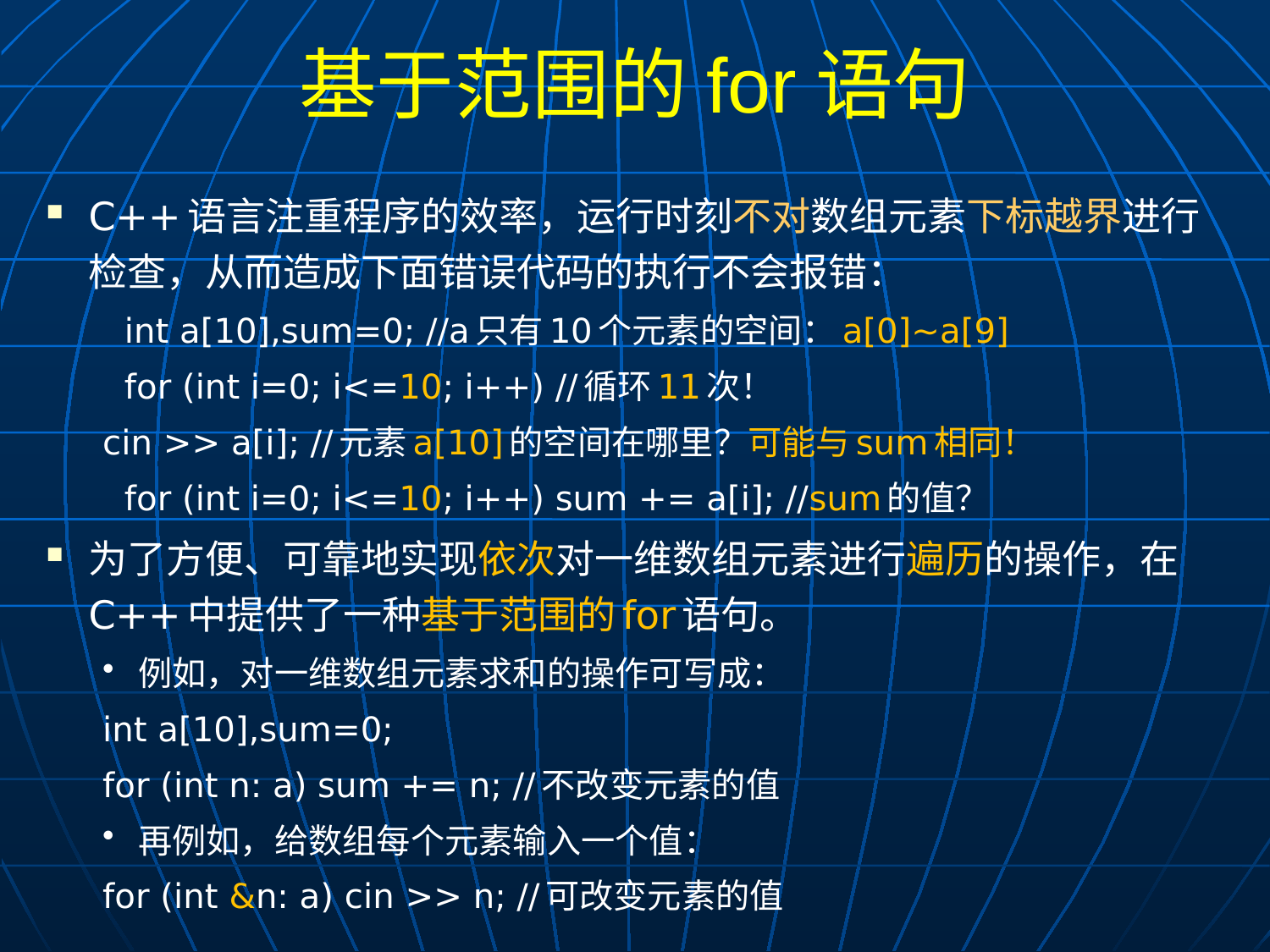

# 基于范围的for语句
C++语言注重程序的效率，运行时刻不对数组元素下标越界进行检查，从而造成下面错误代码的执行不会报错：
  int a[10],sum=0; //a只有10个元素的空间：a[0]~a[9]
  for (int i=0; i<=10; i++) //循环11次！
	cin >> a[i]; //元素a[10]的空间在哪里？可能与sum相同！
  for (int i=0; i<=10; i++) sum += a[i]; //sum的值？
为了方便、可靠地实现依次对一维数组元素进行遍历的操作，在C++中提供了一种基于范围的for语句。
例如，对一维数组元素求和的操作可写成：
	int a[10],sum=0;
	for (int n: a) sum += n; //不改变元素的值
再例如，给数组每个元素输入一个值：
	for (int &n: a) cin >> n; //可改变元素的值